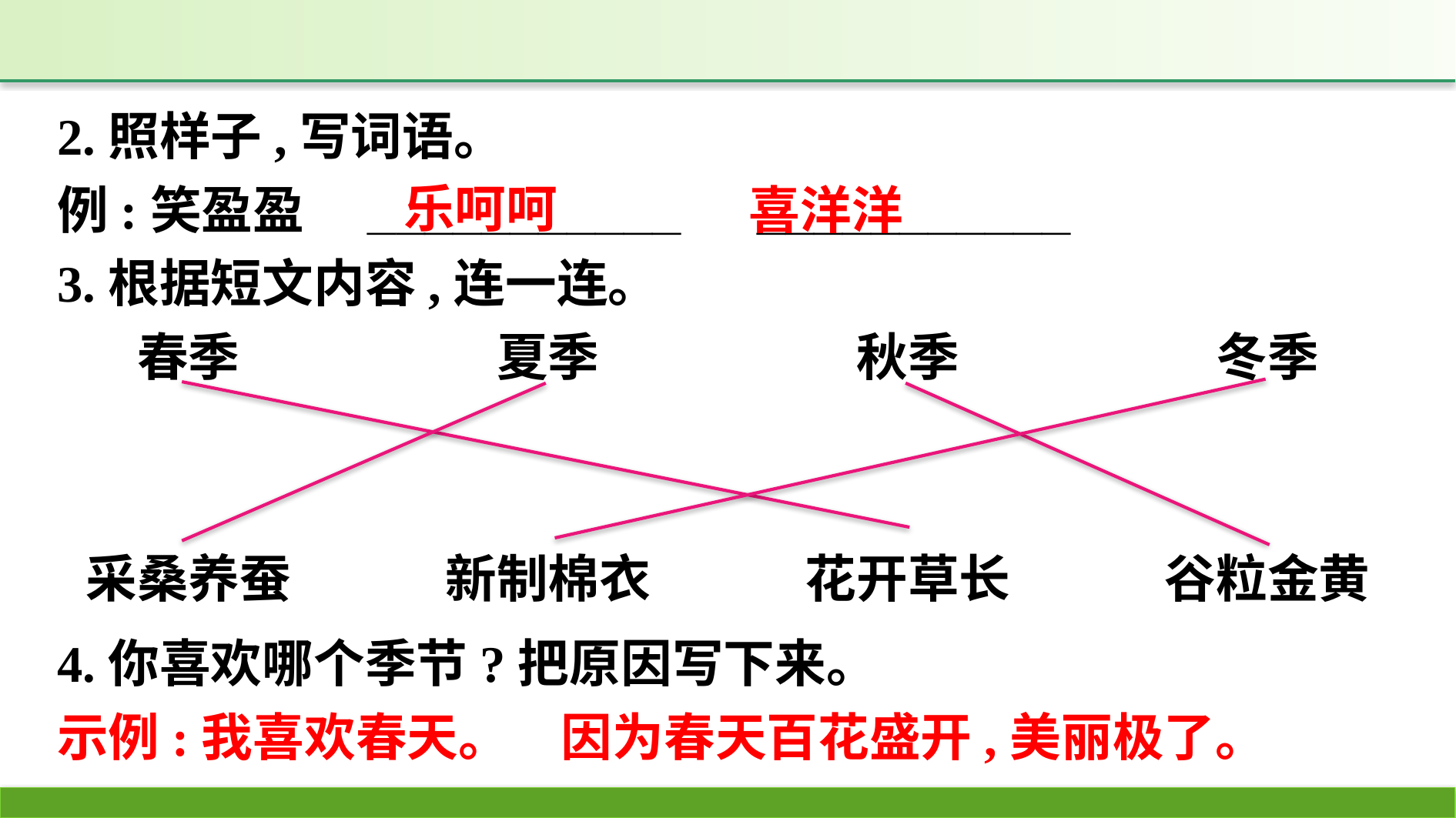

2.照样子,写词语。
例:笑盈盈　___________　___________
3.根据短文内容,连一连。
春季　　　　　夏季　　　　　秋季　　　　　冬季

采桑养蚕　　　新制棉衣　　　花开草长　　　谷粒金黄
乐呵呵
喜洋洋
4.你喜欢哪个季节?把原因写下来。
示例:我喜欢春天。　因为春天百花盛开,美丽极了。